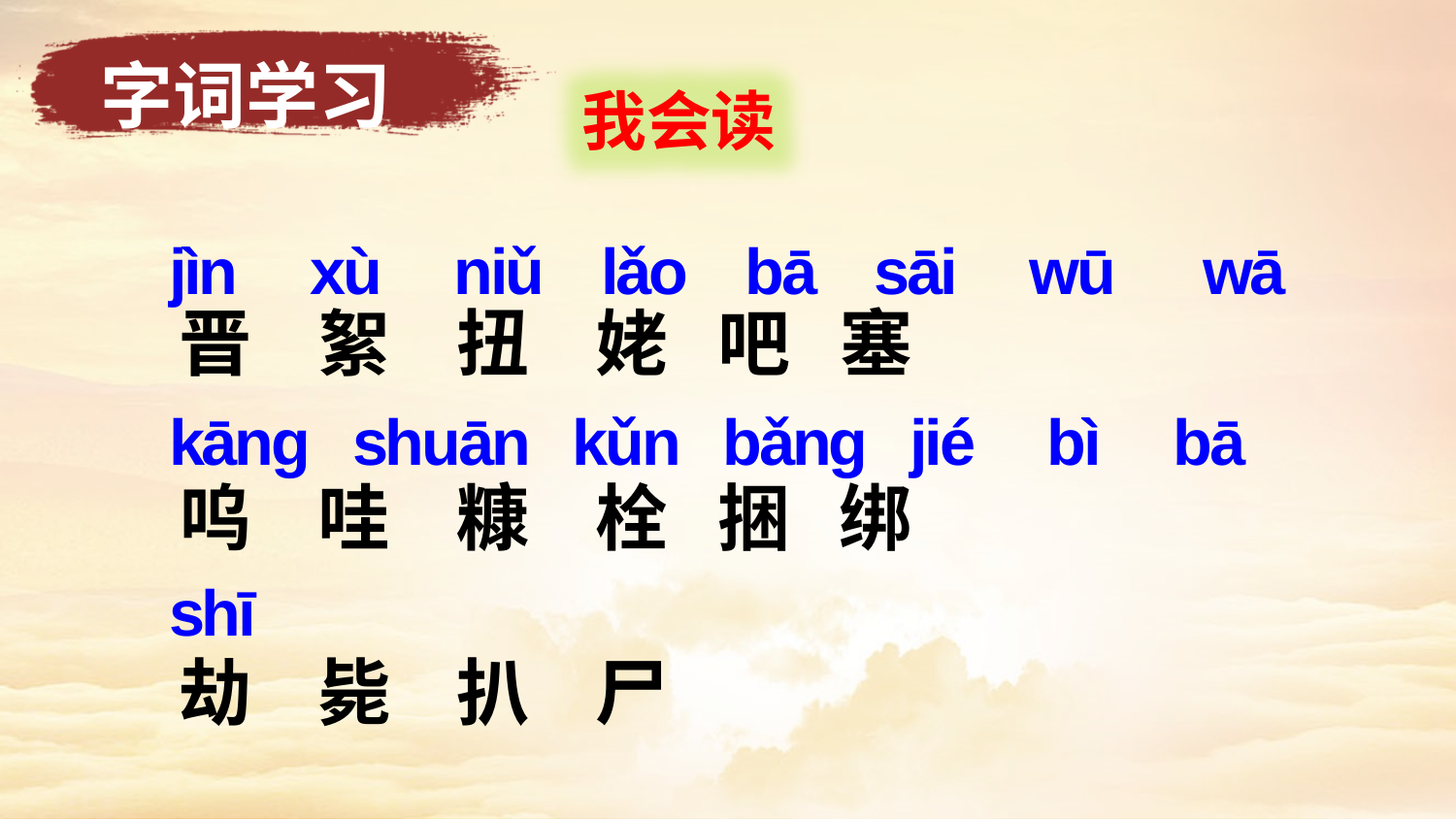

字词学习
我会读
jìn     xù     niǔ    lǎo    bā    sāi     wū      wā    kānɡ   shuān   kǔn   bǎnɡ   jié     bì     bā     shī
晋    絮    扭    姥   吧   塞
呜    哇    糠    栓   捆   绑
劫    毙    扒    尸